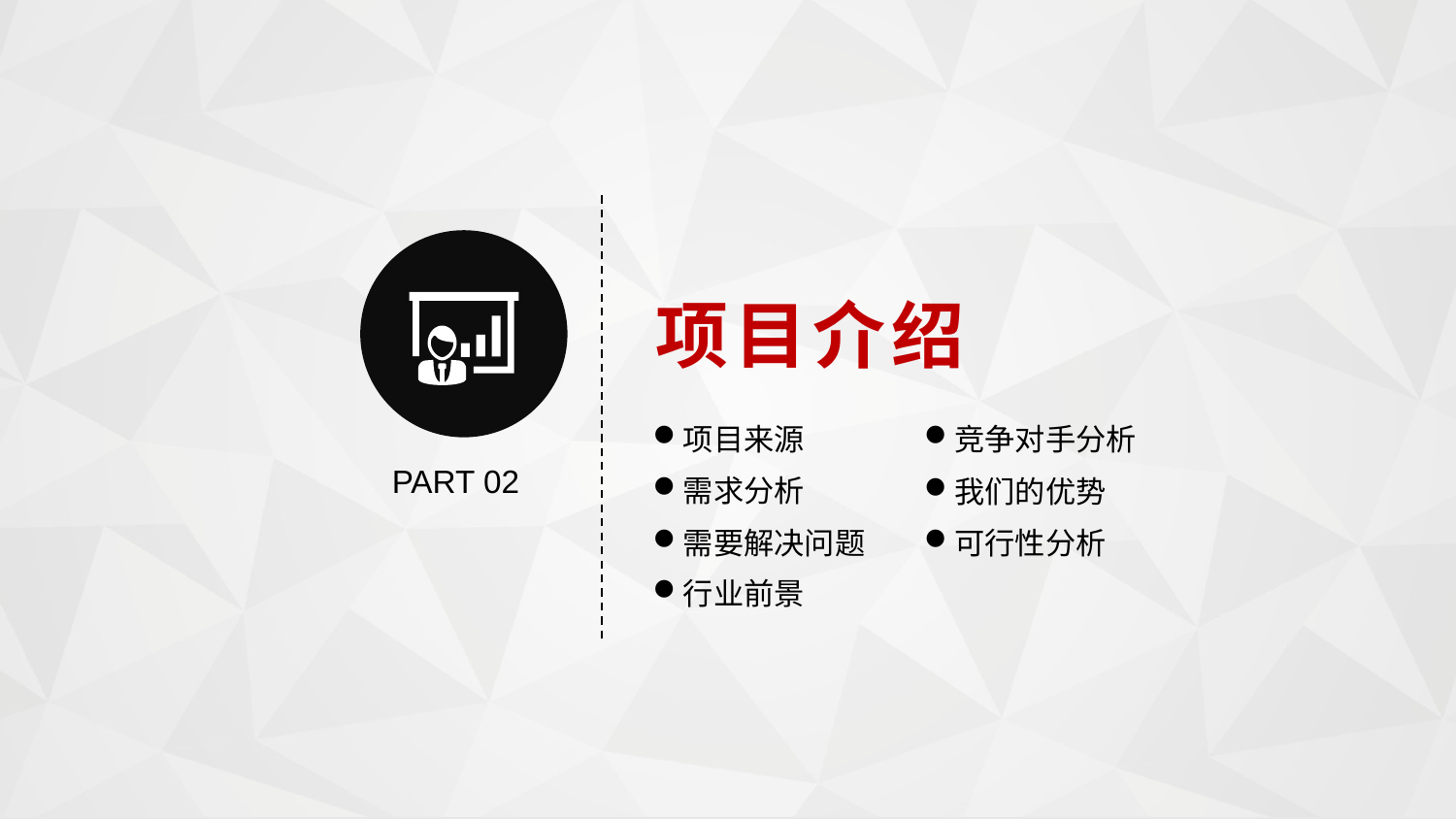

项目介绍
项目来源
竞争对手分析
PART 02
需求分析
我们的优势
可行性分析
需要解决问题
行业前景